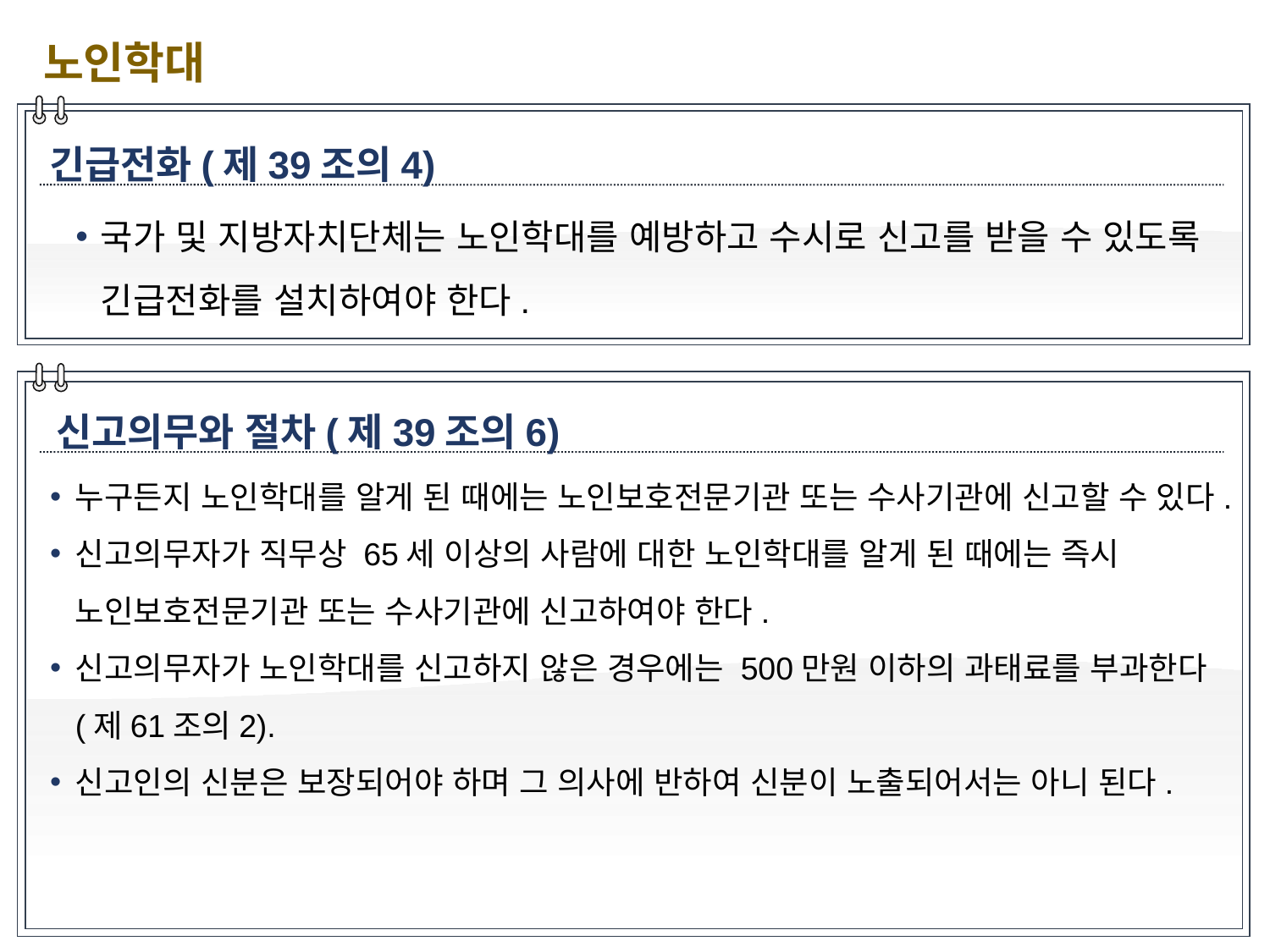

노인학대

긴급전화(제39조의4)

국가 및 지방자치단체는 노인학대를 예방하고 수시로 신고를 받을 수 있도록 긴급전화를 설치하여야 한다.

신고의무와 절차(제39조의6)
누구든지 노인학대를 알게 된 때에는 노인보호전문기관 또는 수사기관에 신고할 수 있다.
신고의무자가 직무상 65세 이상의 사람에 대한 노인학대를 알게 된 때에는 즉시 노인보호전문기관 또는 수사기관에 신고하여야 한다.
신고의무자가 노인학대를 신고하지 않은 경우에는 500만원 이하의 과태료를 부과한다(제61조의2).
신고인의 신분은 보장되어야 하며 그 의사에 반하여 신분이 노출되어서는 아니 된다.